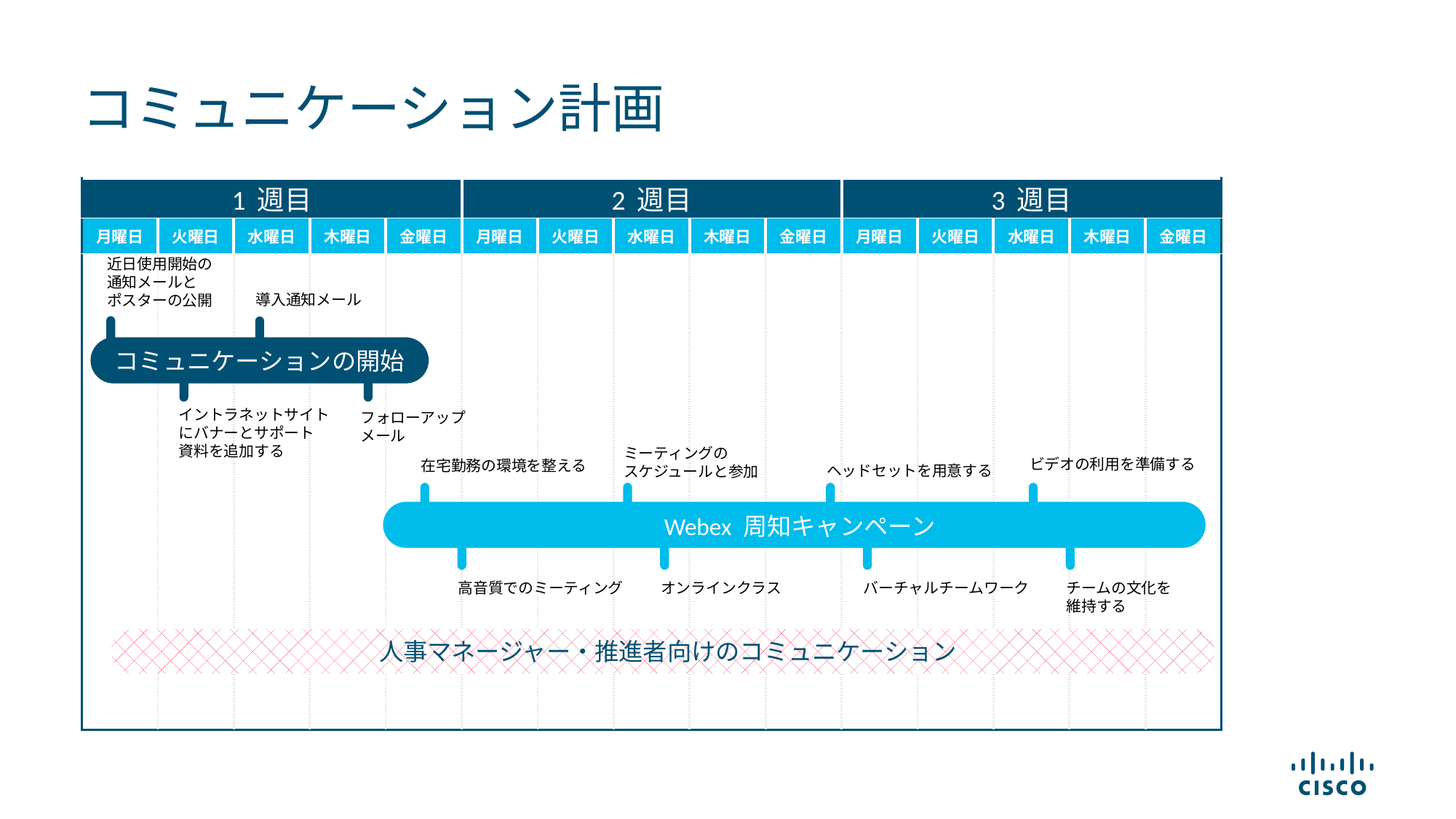

コミュニケーション計画
| 1 週目 |  |  |  |  | 2 週目 |  |  |  |  | 3 週目 |  |  |  |  |
| --- | --- | --- | --- | --- | --- | --- | --- | --- | --- | --- | --- | --- | --- | --- |
| 月曜日 | 火曜日 | 水曜日 | 木曜日 | 金曜日 | 月曜日 | 火曜日 | 水曜日 | 木曜日 | 金曜日 | 月曜日 | 火曜日 | 水曜日 | 木曜日 | 金曜日 |
|  |  |  |  |  |  |  |  |  |  |  |  |  |  |  |
近日使用開始の
通知メールと
ポスターの公開
導入通知メール

コミュニケーションの開始

イントラネットサイトにバナーとサポート
資料を追加する
フォローアップメール
ミーティングの
スケジュールと参加
ビデオの利用を準備する
在宅勤務の環境を整える

ヘッドセットを用意する

Webex 周知キャンペーン
高音質でのミーティング
バーチャルチームワーク
チームの文化を
維持する
オンラインクラス

人事マネージャー・推進者向けのコミュニケーション